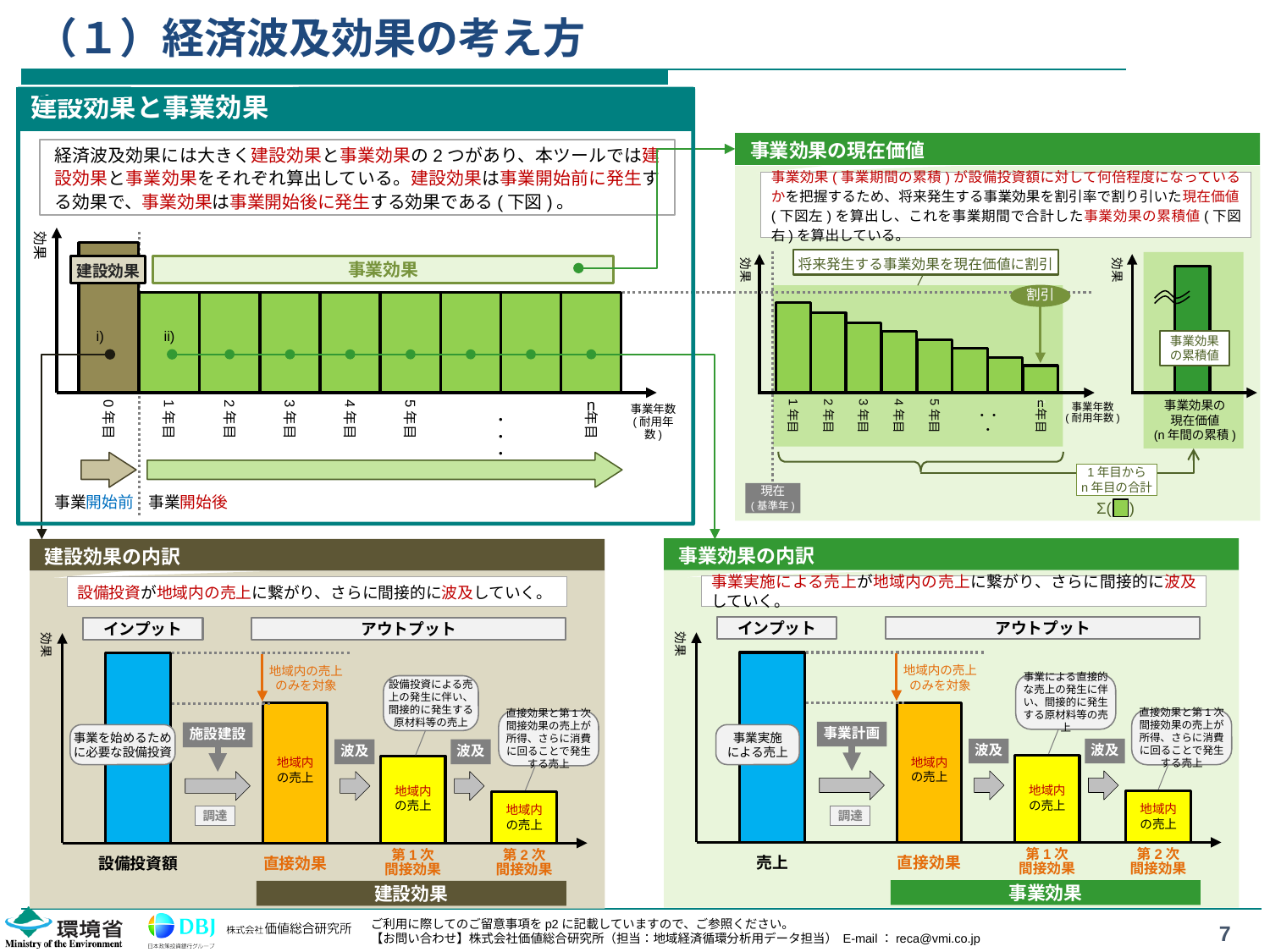

# （１）経済波及効果の考え方
建設効果と事業効果

事業効果の現在価値
経済波及効果には大きく建設効果と事業効果の2つがあり、本ツールでは建設効果と事業効果をそれぞれ算出している。建設効果は事業開始前に発生する効果で、事業効果は事業開始後に発生する効果である(下図)。

事業効果(事業期間の累積)が設備投資額に対して何倍程度になっているかを把握するため、将来発生する事業効果を割引率で割り引いた現在価値(下図左)を算出し、これを事業期間で合計した事業効果の累積値(下図右)を算出している。
効果

将来発生する事業効果を現在価値に割引
効果
効果

建設効果
事業効果

割引

i)
ii)
事業効果
の累積値

1年目
n
1年目
2年目
3年目
4年目
5年目
1年目
n
0年目
1年目
2年目
3年目
4年目
5年目
事業効果の
現在価値
(n年間の累積)
・・・
事業年数
(耐用年数)
事業年数
(耐用年数)
・・・

1年目から
n年目の合計
現在
(基準年)
事業開始前
事業開始後
Σ(    )

事業効果の内訳
建設効果の内訳

事業実施による売上が地域内の売上に繋がり、さらに間接的に波及していく。
設備投資が地域内の売上に繋がり、さらに間接的に波及していく。
インプット
アウトプット
インプット
アウトプット
効果
効果

地域内の売上のみを対象
地域内の売上のみを対象
事業による直接的な売上の発生に伴い、間接的に発生する原材料等の売上
設備投資による売上の発生に伴い、間接的に発生する原材料等の売上

直接効果と第1次間接効果の売上が所得、さらに消費に回ることで発生する売上
直接効果と第1次間接効果の売上が所得、さらに消費に回ることで発生する売上
事業計画
施設建設
事業を始めるために必要な設備投資
事業実施
による売上
波及
波及
波及
波及
地域内
の売上
地域内
の売上

地域内
の売上
地域内
の売上

地域内
の売上
地域内
の売上
調達
調達
第1次
間接効果
第2次
間接効果
第1次
間接効果
第2次
間接効果
売上
直接効果
設備投資額
直接効果
事業効果
建設効果
7